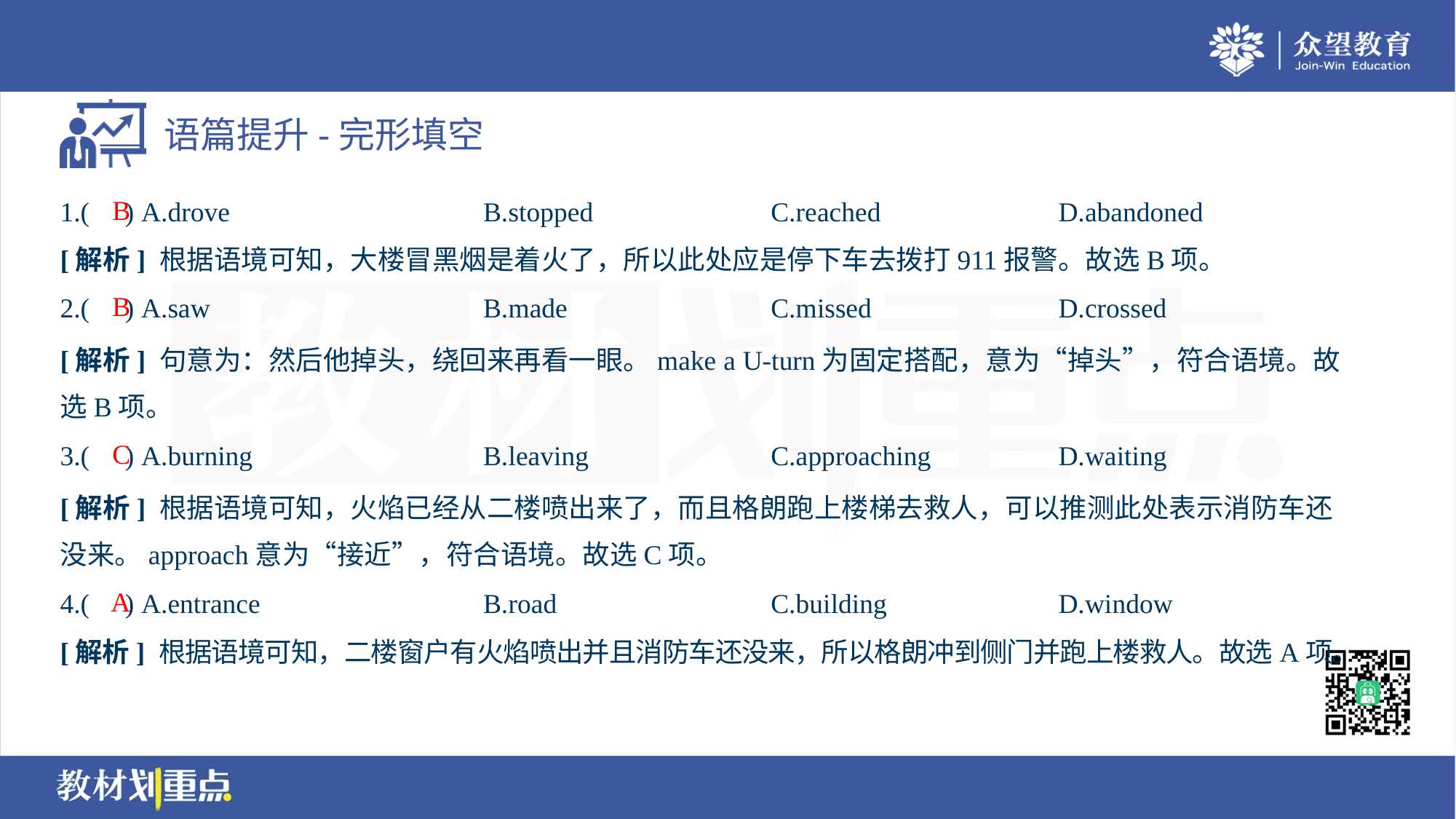

B
1.(     ) A.drove	B.stopped	C.reached	D.abandoned
[解析] 根据语境可知，大楼冒黑烟是着火了，所以此处应是停下车去拨打911报警。故选B项。
B
2.(     ) A.saw	B.made	C.missed	D.crossed
[解析] 句意为：然后他掉头，绕回来再看一眼。make a U-turn为固定搭配，意为“掉头”，符合语境。故
选B项。
C
3.(     ) A.burning	B.leaving	C.approaching	D.waiting
[解析] 根据语境可知，火焰已经从二楼喷出来了，而且格朗跑上楼梯去救人，可以推测此处表示消防车还
没来。approach意为“接近”，符合语境。故选C项。
A
4.(     ) A.entrance	B.road	C.building	D.window
[解析] 根据语境可知，二楼窗户有火焰喷出并且消防车还没来，所以格朗冲到侧门并跑上楼救人。故选A项。